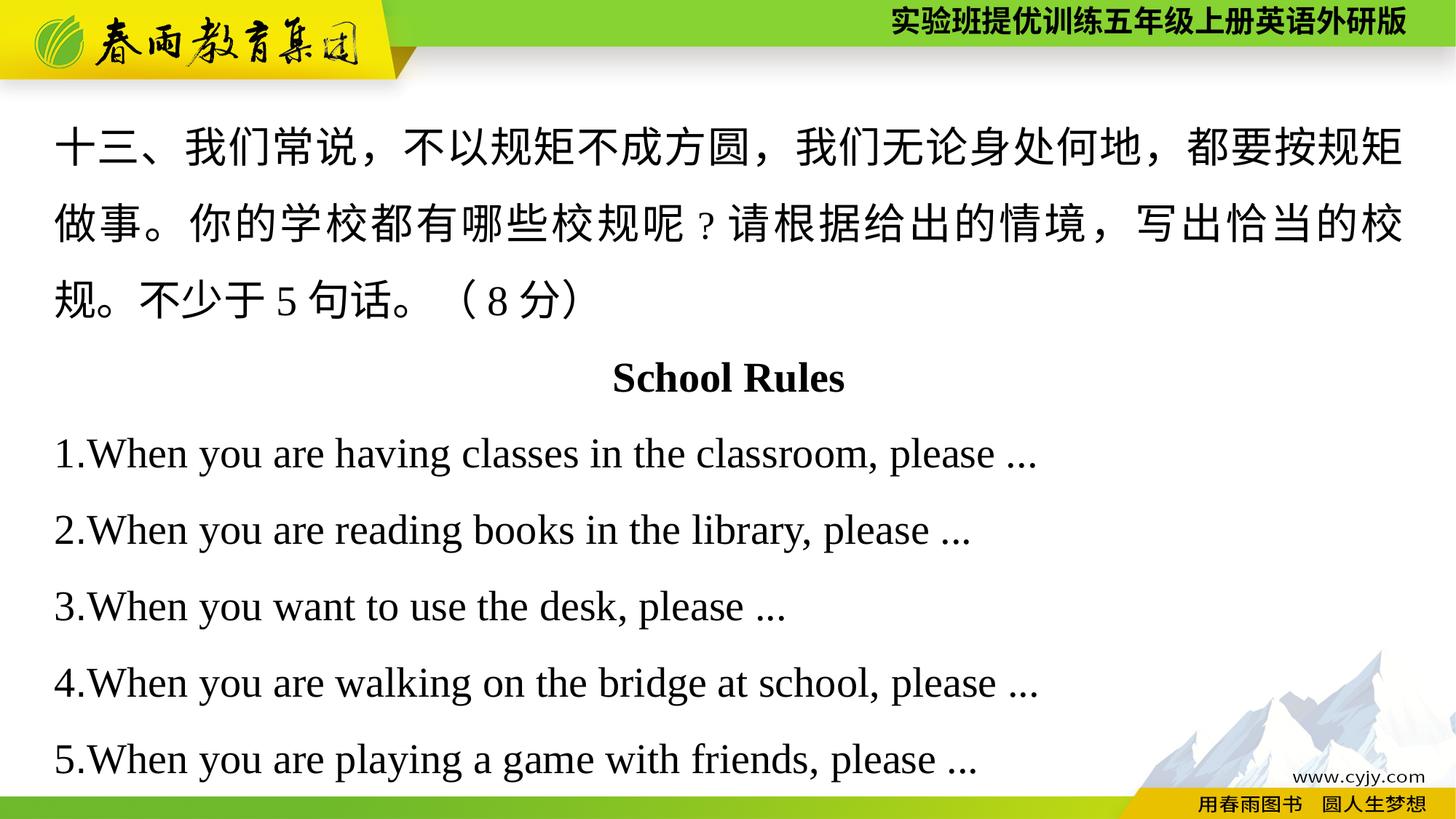

十三、我们常说，不以规矩不成方圆，我们无论身处何地，都要按规矩做事。你的学校都有哪些校规呢?请根据给出的情境，写出恰当的校规。不少于5句话。（8分）
School Rules
1.When you are having classes in the classroom, please ...
2.When you are reading books in the library, please ...
3.When you want to use the desk, please ...
4.When you are walking on the bridge at school, please ...
5.When you are playing a game with friends, please ...